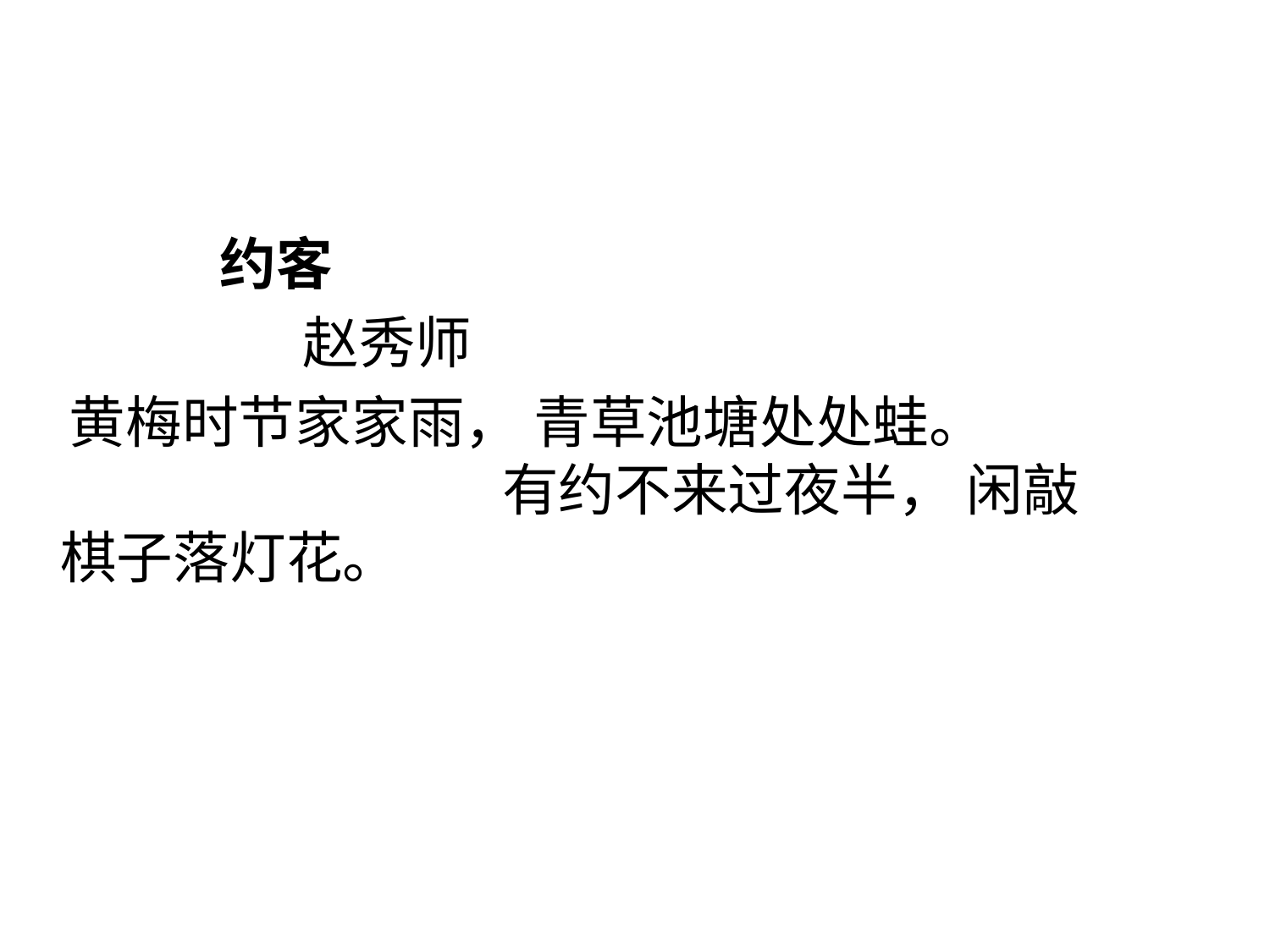

约客
　      　        赵秀师
　黄梅时节家家雨， 青草池塘处处蛙。        　 　                         有约不来过夜半， 闲敲棋子落灯花。